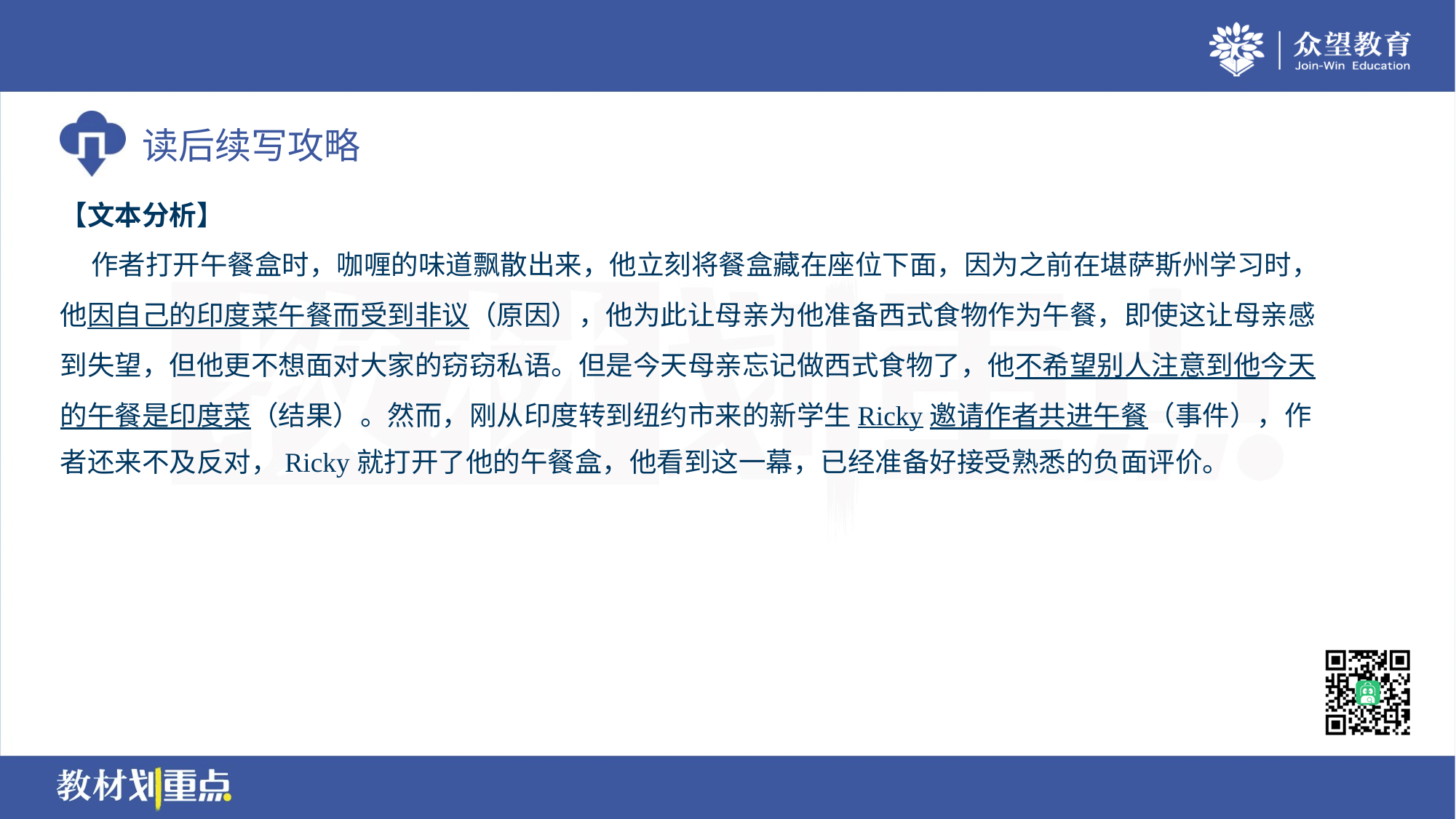

【文本分析】
    作者打开午餐盒时，咖喱的味道飘散出来，他立刻将餐盒藏在座位下面，因为之前在堪萨斯州学习时，
他因自己的印度菜午餐而受到非议（原因），他为此让母亲为他准备西式食物作为午餐，即使这让母亲感
到失望，但他更不想面对大家的窃窃私语。但是今天母亲忘记做西式食物了，他不希望别人注意到他今天
的午餐是印度菜（结果）。然而，刚从印度转到纽约市来的新学生Ricky邀请作者共进午餐（事件），作
者还来不及反对，Ricky就打开了他的午餐盒，他看到这一幕，已经准备好接受熟悉的负面评价。